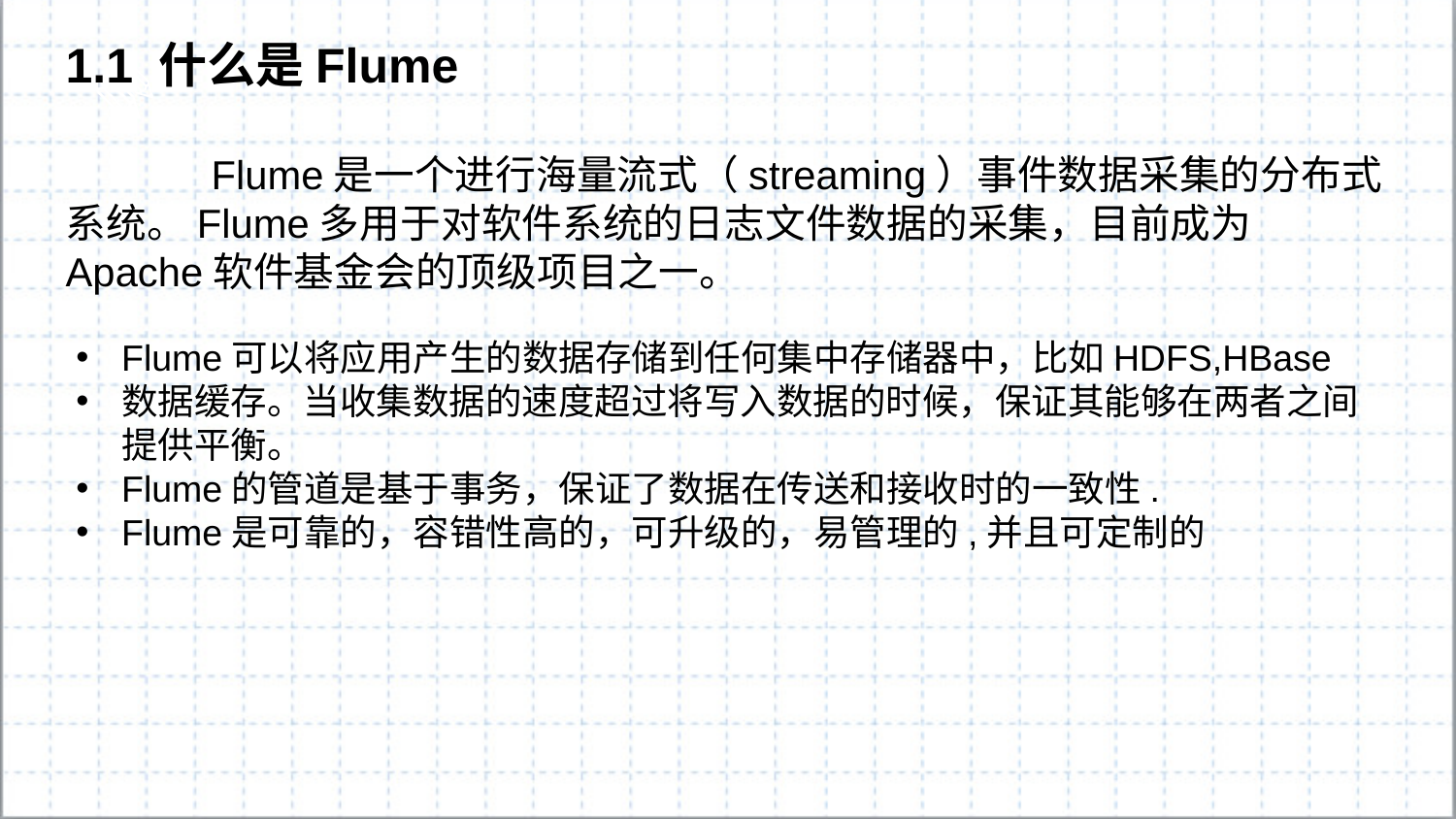

1.1 什么是Flume
	Flume是一个进行海量流式（streaming）事件数据采集的分布式系统。Flume多用于对软件系统的日志文件数据的采集，目前成为Apache软件基金会的顶级项目之一。
Flume可以将应用产生的数据存储到任何集中存储器中，比如HDFS,HBase
数据缓存。当收集数据的速度超过将写入数据的时候，保证其能够在两者之间提供平衡。
Flume的管道是基于事务，保证了数据在传送和接收时的一致性.
Flume是可靠的，容错性高的，可升级的，易管理的,并且可定制的